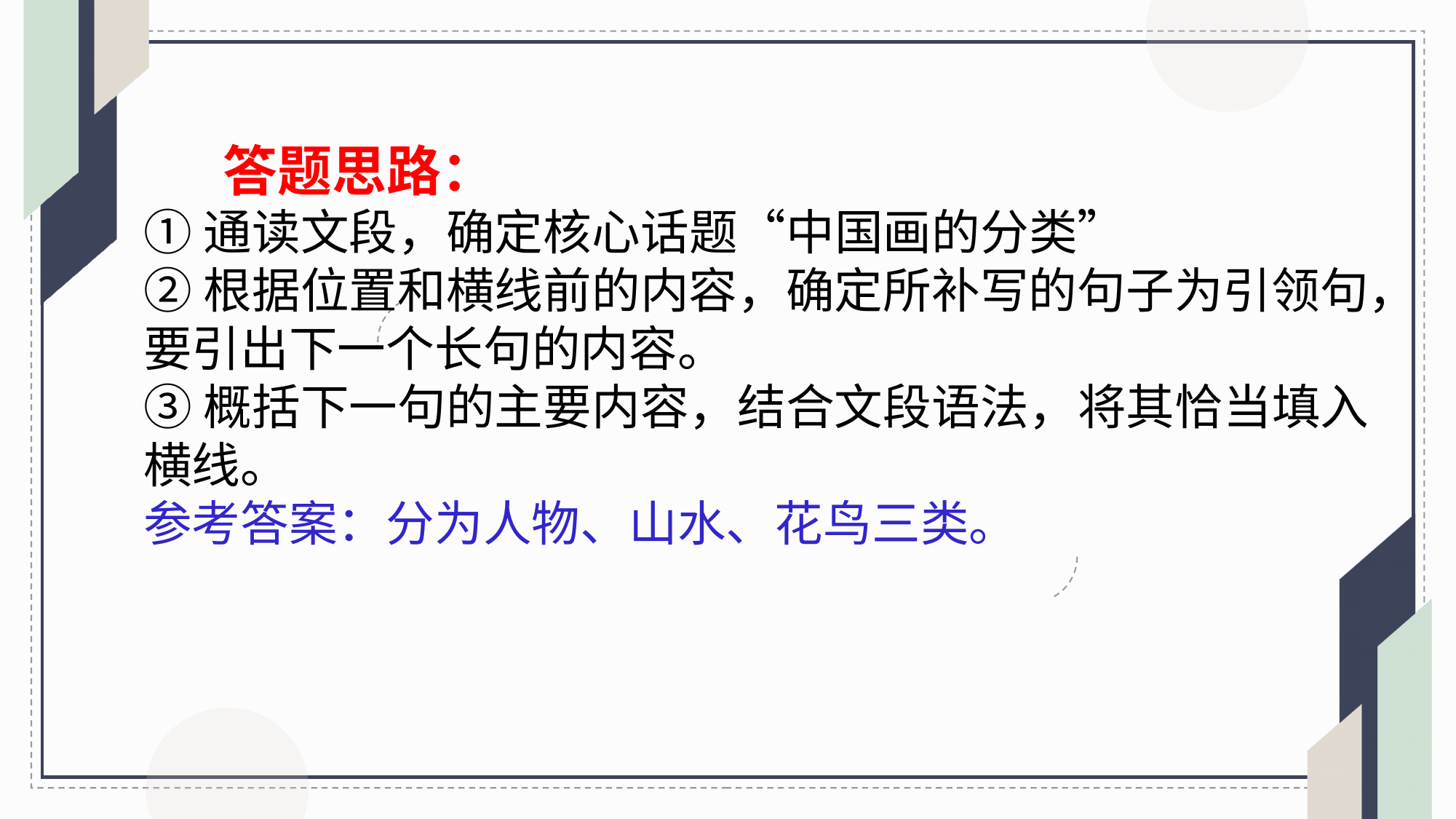

答题思路：
①通读文段，确定核心话题“中国画的分类”
②根据位置和横线前的内容，确定所补写的句子为引领句，要引出下一个长句的内容。
③概括下一句的主要内容，结合文段语法，将其恰当填入横线。
参考答案：分为人物、山水、花鸟三类。